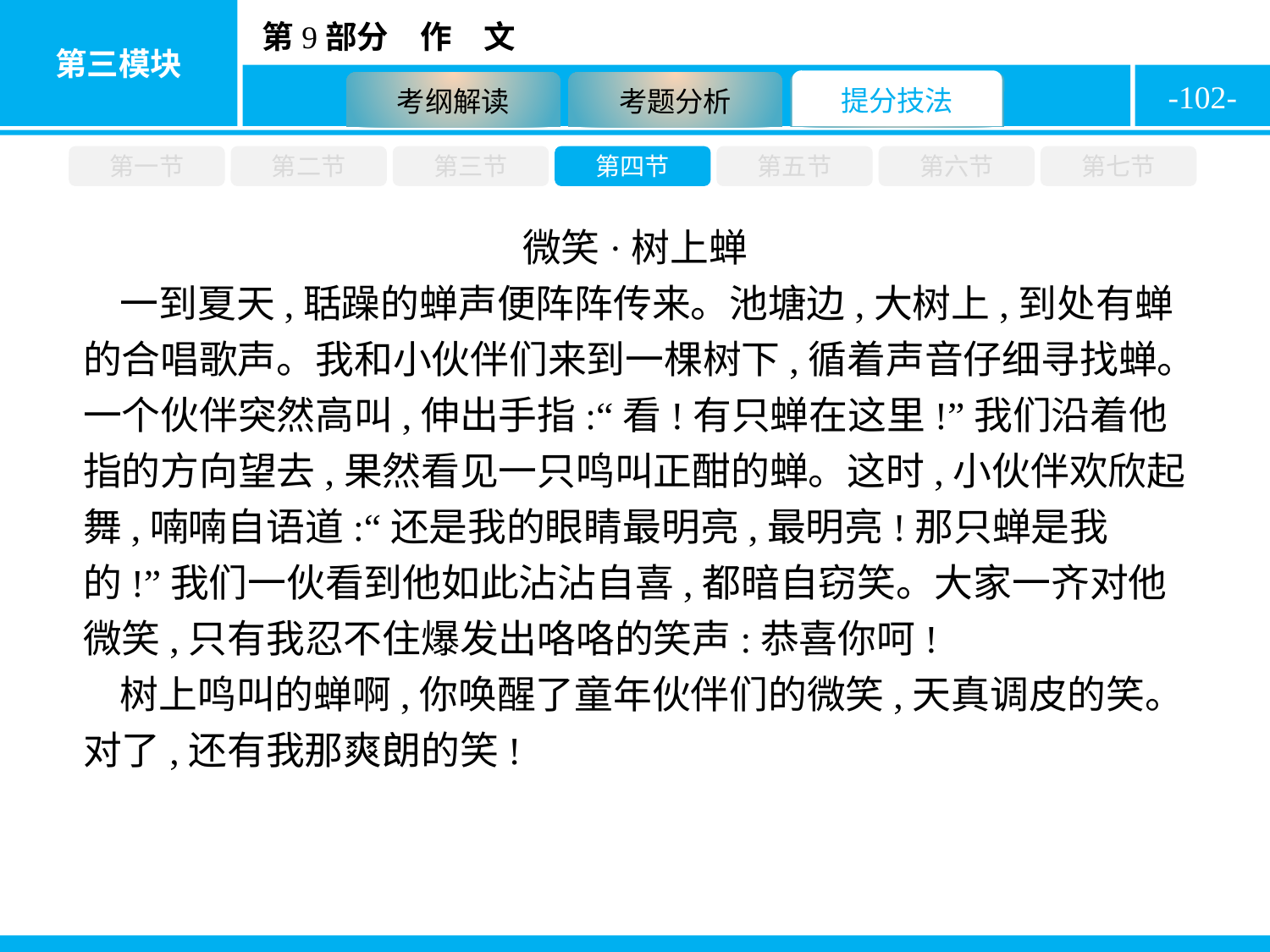

-102-
第一节
第二节
第三节
第四节
第五节
第六节
第七节
微笑·树上蝉
一到夏天,聒躁的蝉声便阵阵传来。池塘边,大树上,到处有蝉的合唱歌声。我和小伙伴们来到一棵树下,循着声音仔细寻找蝉。一个伙伴突然高叫,伸出手指:“看!有只蝉在这里!”我们沿着他指的方向望去,果然看见一只鸣叫正酣的蝉。这时,小伙伴欢欣起舞,喃喃自语道:“还是我的眼睛最明亮,最明亮!那只蝉是我的!”我们一伙看到他如此沾沾自喜,都暗自窃笑。大家一齐对他微笑,只有我忍不住爆发出咯咯的笑声:恭喜你呵!
树上鸣叫的蝉啊,你唤醒了童年伙伴们的微笑,天真调皮的笑。对了,还有我那爽朗的笑!